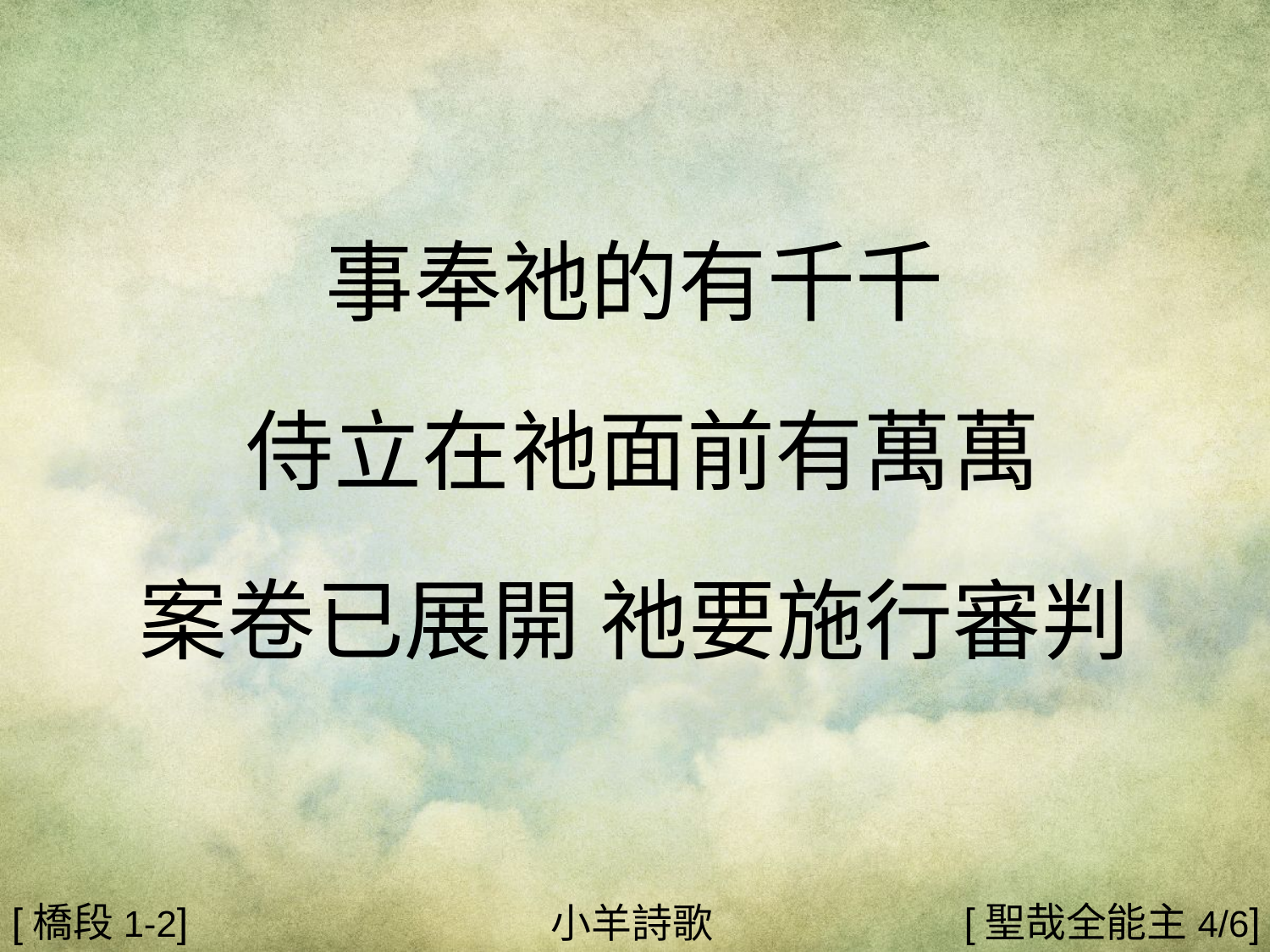

事奉祂的有千千

 侍立在祂面前有萬萬

案卷已展開 祂要施行審判

#

[橋段1-2]
[聖哉全能主4/6]
小羊詩歌